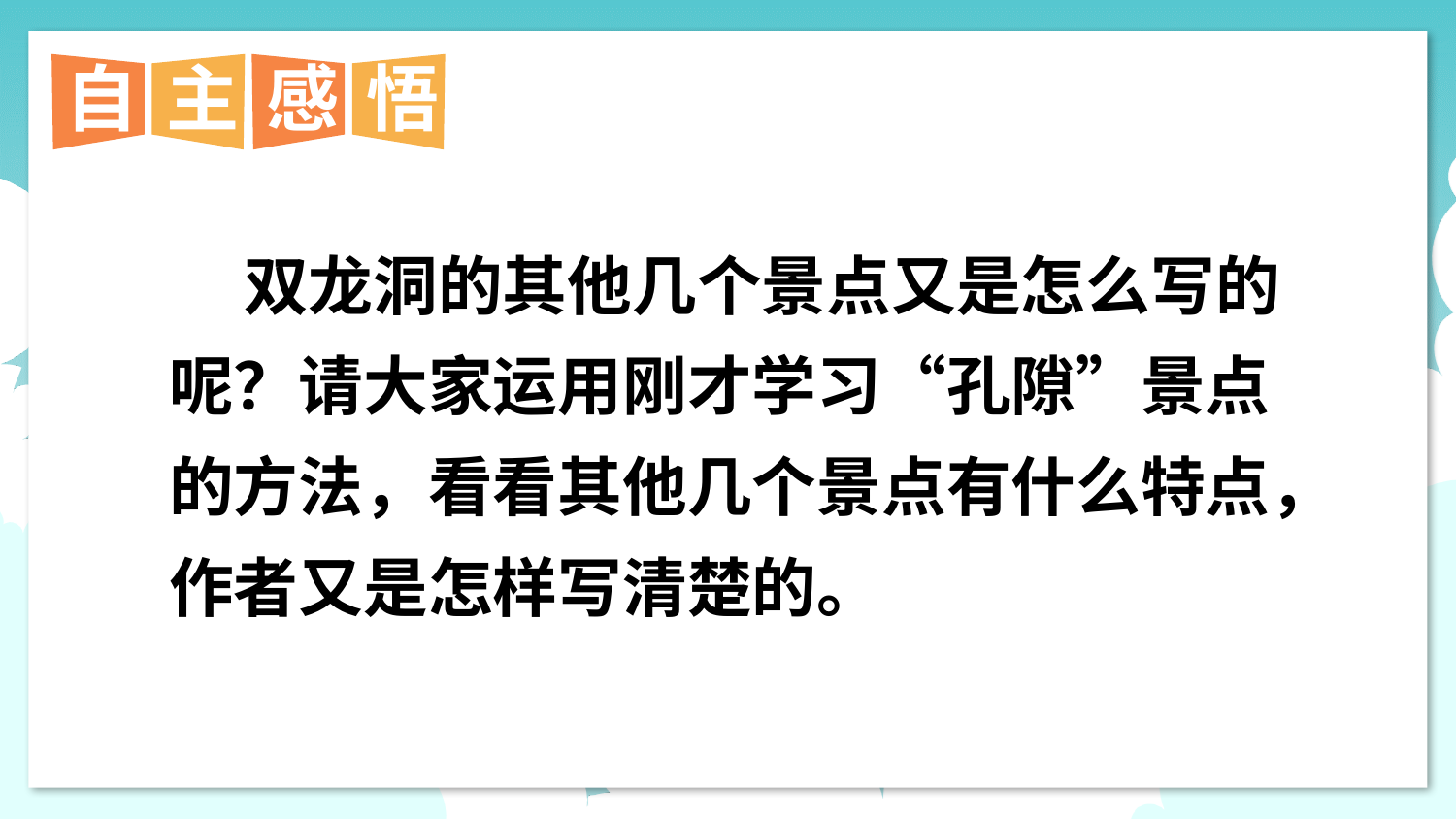

自
主
感
悟
    双龙洞的其他几个景点又是怎么写的呢？请大家运用刚才学习“孔隙”景点的方法，看看其他几个景点有什么特点，作者又是怎样写清楚的。